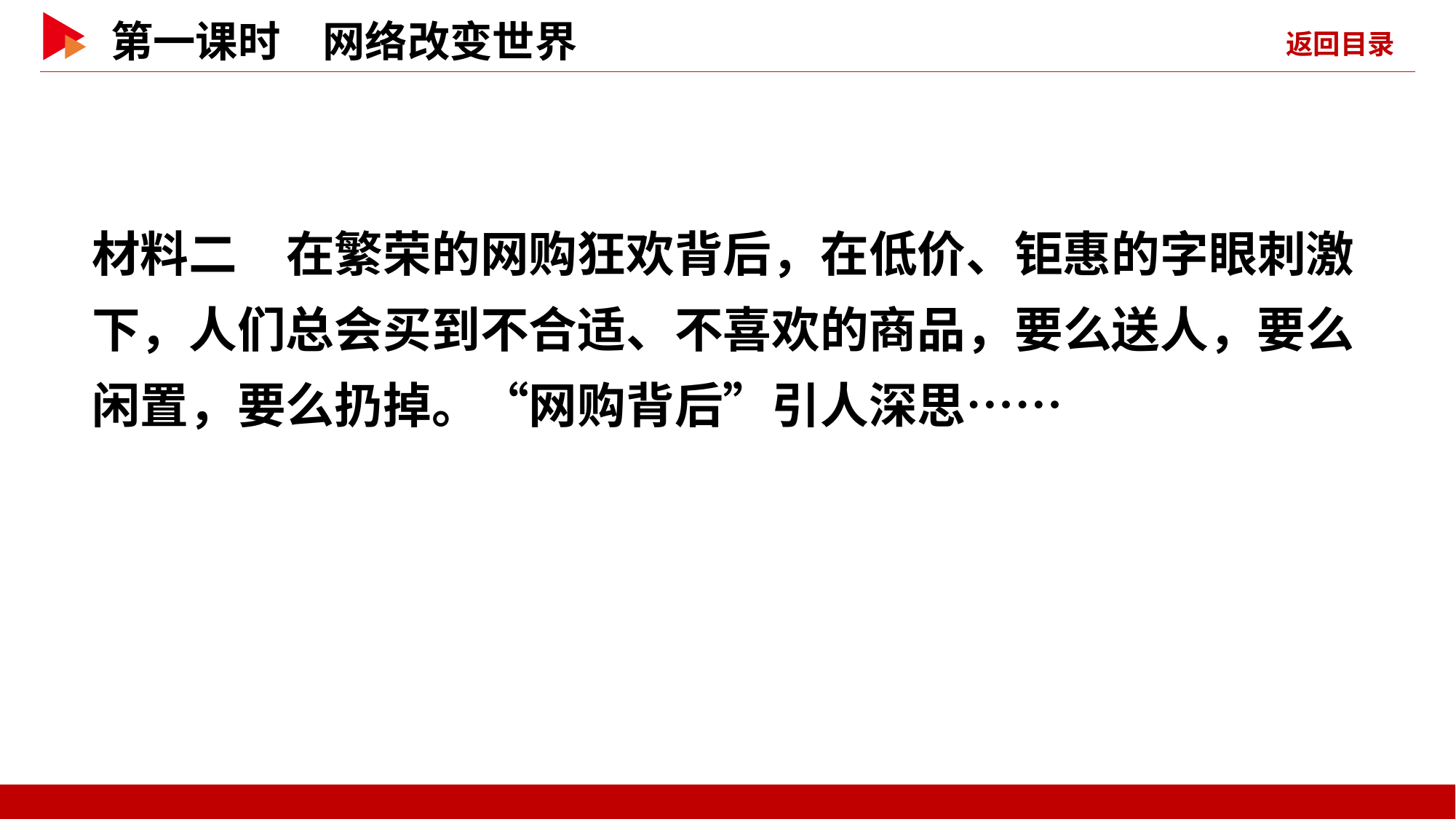

材料二　在繁荣的网购狂欢背后，在低价、钜惠的字眼刺激下，人们总会买到不合适、不喜欢的商品，要么送人，要么闲置，要么扔掉。“网购背后”引人深思……